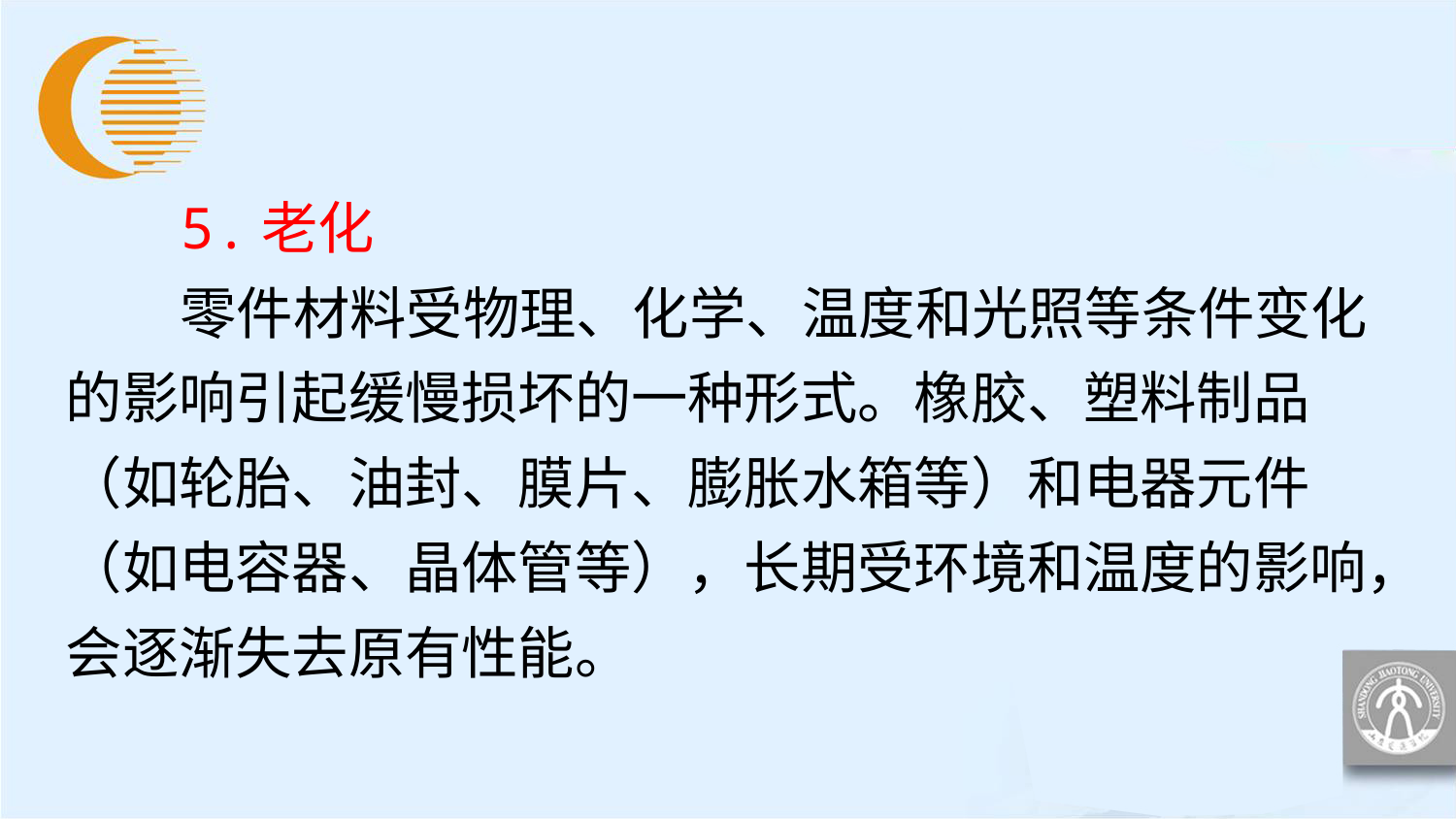

5.老化
零件材料受物理、化学、温度和光照等条件变化的影响引起缓慢损坏的一种形式。橡胶、塑料制品（如轮胎、油封、膜片、膨胀水箱等）和电器元件（如电容器、晶体管等），长期受环境和温度的影响，会逐渐失去原有性能。